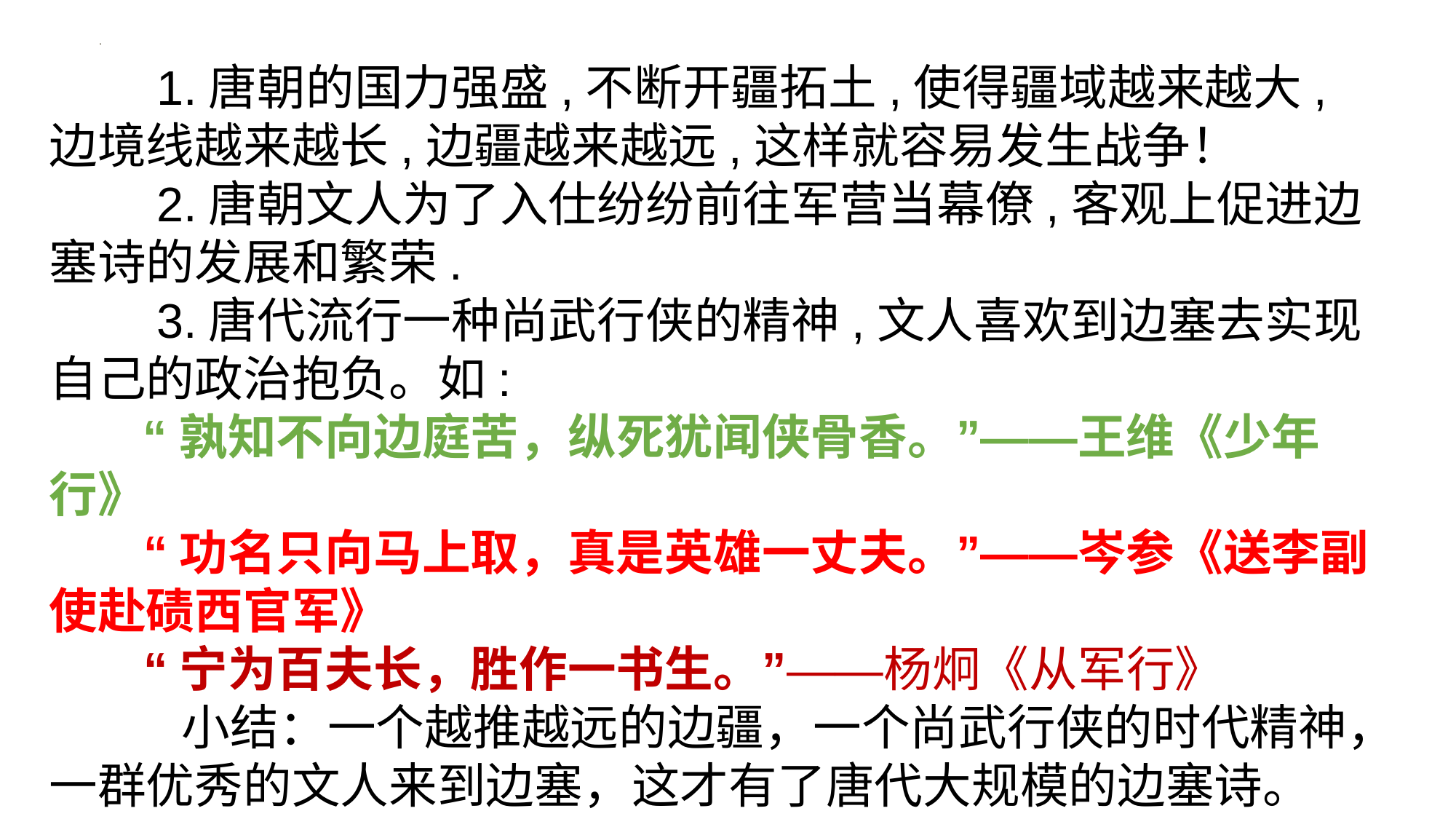

1.唐朝的国力强盛,不断开疆拓土,使得疆域越来越大,边境线越来越长,边疆越来越远,这样就容易发生战争！
        2.唐朝文人为了入仕纷纷前往军营当幕僚,客观上促进边塞诗的发展和繁荣.
        3.唐代流行一种尚武行侠的精神,文人喜欢到边塞去实现自己的政治抱负。如:
       “孰知不向边庭苦，纵死犹闻侠骨香。”——王维《少年行》
       “功名只向马上取，真是英雄一丈夫。”——岑参《送李副使赴碛西官军》
       “宁为百夫长，胜作一书生。”——杨炯《从军行》
         小结：一个越推越远的边疆，一个尚武行侠的时代精神，一群优秀的文人来到边塞，这才有了唐代大规模的边塞诗。